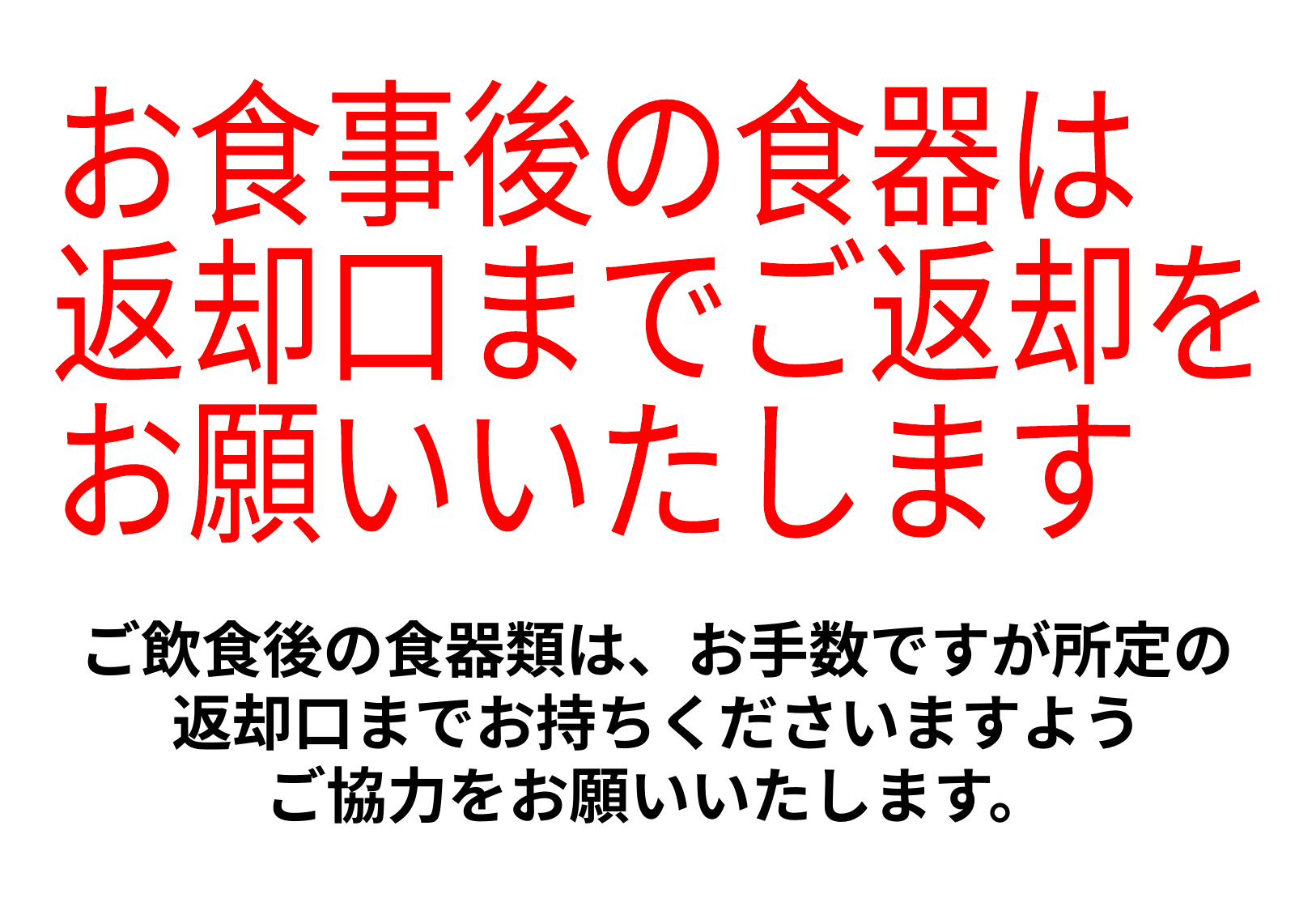

お食事後の食器は
返却口までご返却を
お願いいたします
ご飲食後の食器類は、お手数ですが所定の
返却口までお持ちくださいますよう
ご協力をお願いいたします。